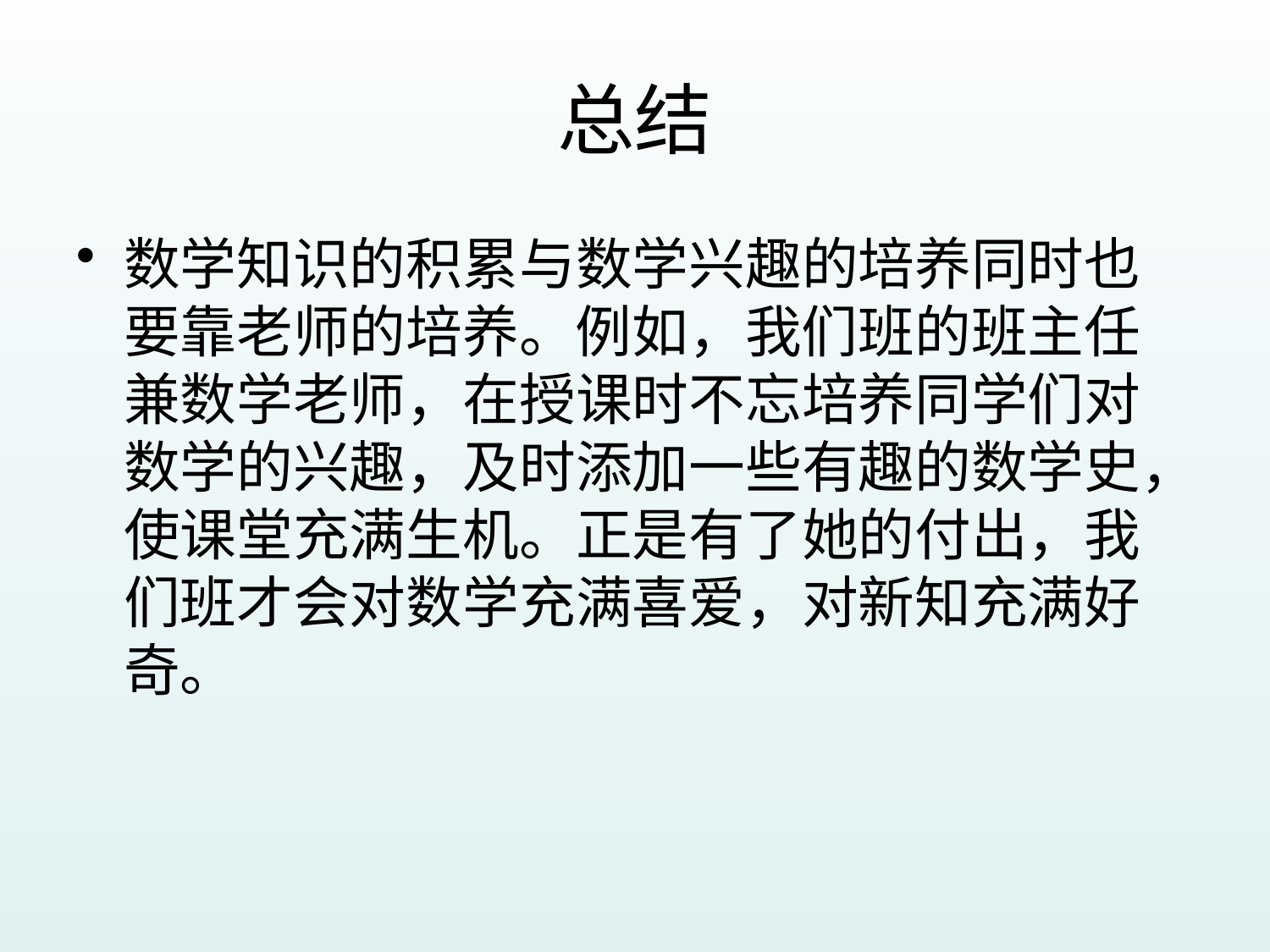

# 总结
数学知识的积累与数学兴趣的培养同时也要靠老师的培养。例如，我们班的班主任兼数学老师，在授课时不忘培养同学们对数学的兴趣，及时添加一些有趣的数学史，使课堂充满生机。正是有了她的付出，我们班才会对数学充满喜爱，对新知充满好奇。